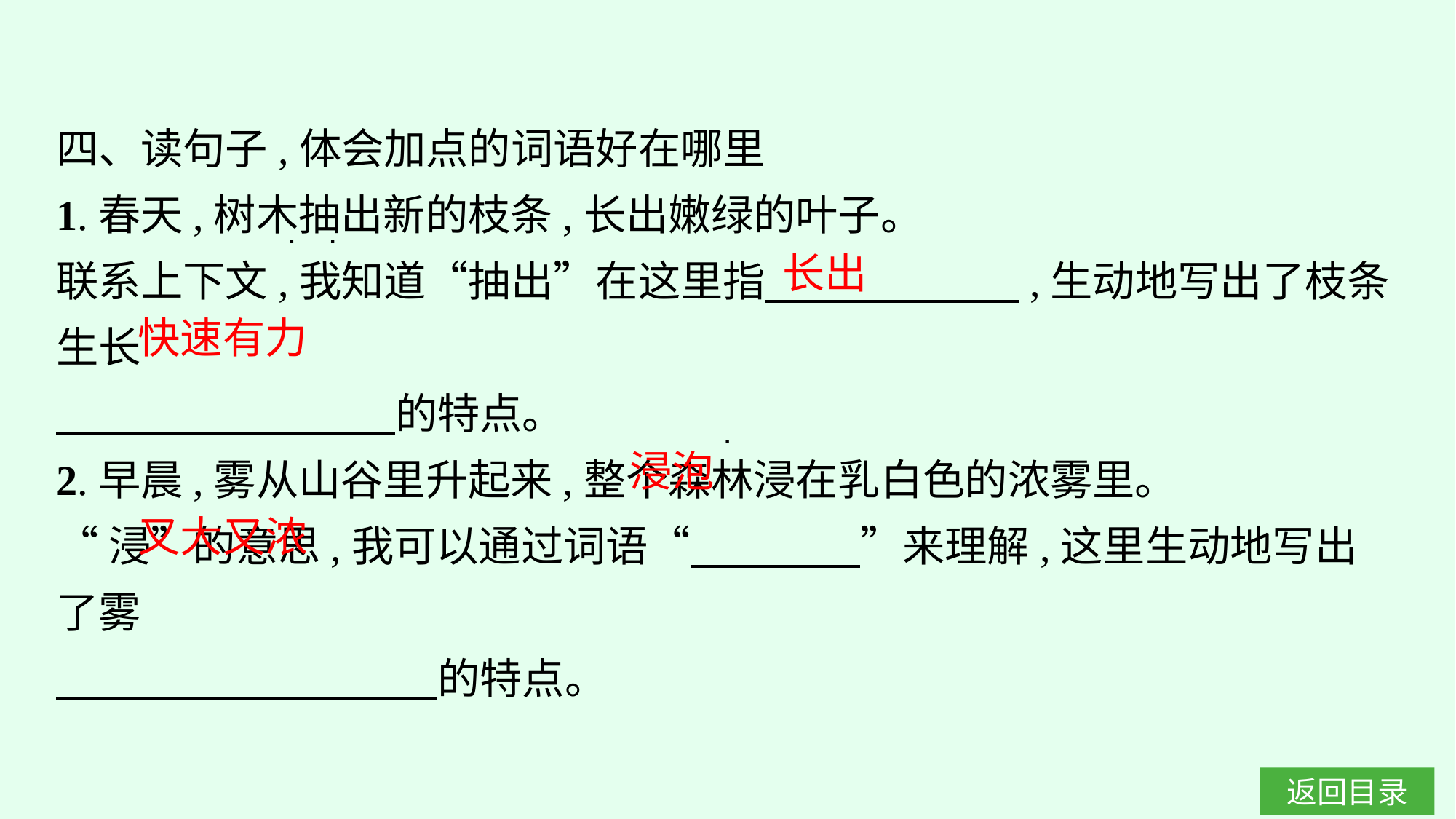

四、读句子,体会加点的词语好在哪里
1.春天,树木抽出新的枝条,长出嫩绿的叶子。
联系上下文,我知道“抽出”在这里指　　　　　　,生动地写出了枝条生长
　　　　　　　　的特点。
2.早晨,雾从山谷里升起来,整个森林浸在乳白色的浓雾里。
“浸”的意思,我可以通过词语“　　　　”来理解,这里生动地写出了雾
　　　　　　　　　的特点。
·
·
长出
快速有力
·
浸泡
又大又浓